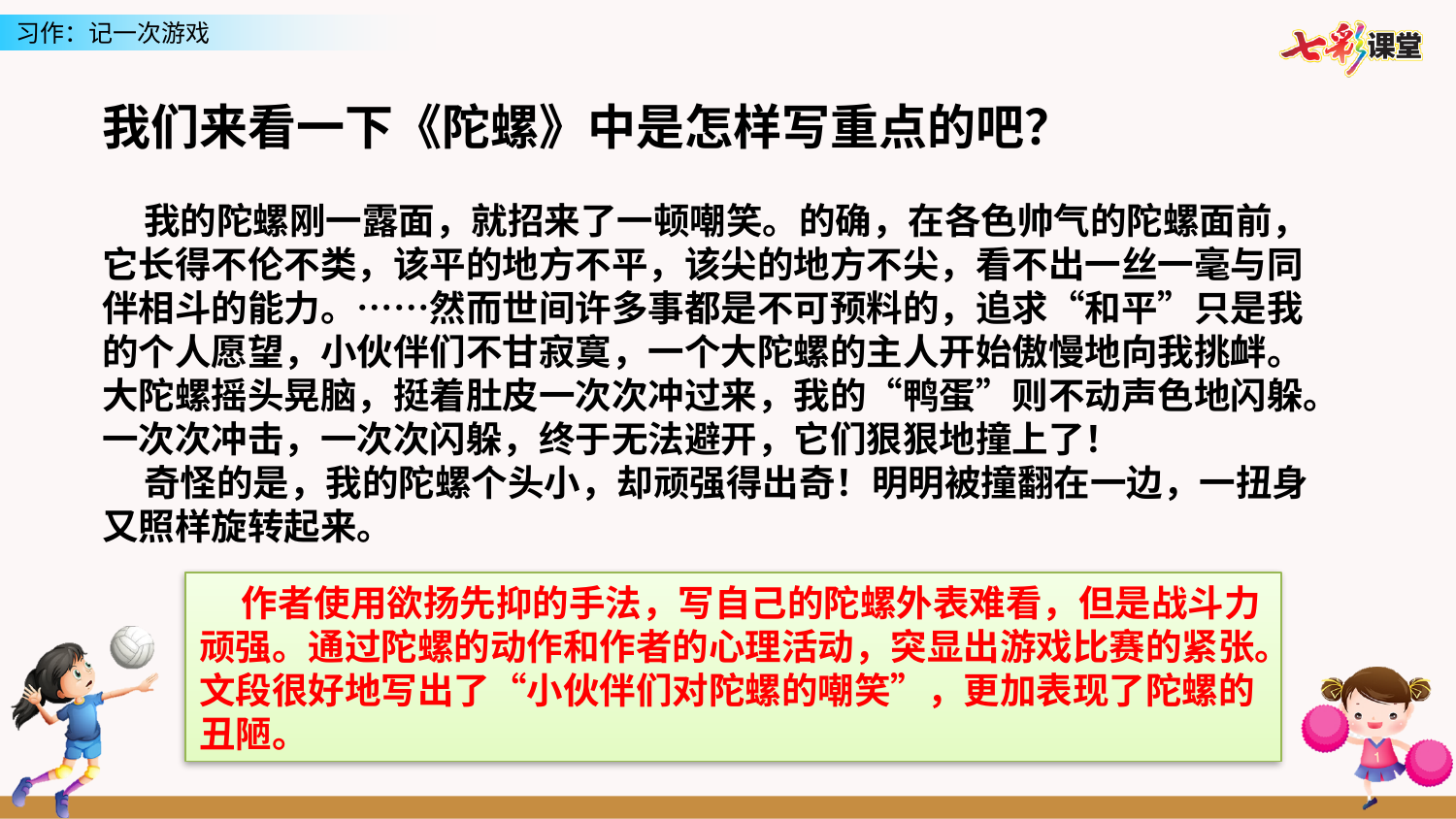

我们来看一下《陀螺》中是怎样写重点的吧？
    我的陀螺刚一露面，就招来了一顿嘲笑。的确，在各色帅气的陀螺面前，它长得不伦不类，该平的地方不平，该尖的地方不尖，看不出一丝一毫与同伴相斗的能力。……然而世间许多事都是不可预料的，追求“和平”只是我的个人愿望，小伙伴们不甘寂寞，一个大陀螺的主人开始傲慢地向我挑衅。大陀螺摇头晃脑，挺着肚皮一次次冲过来，我的“鸭蛋”则不动声色地闪躲。一次次冲击，一次次闪躲，终于无法避开，它们狠狠地撞上了！
    奇怪的是，我的陀螺个头小，却顽强得出奇！明明被撞翻在一边，一扭身又照样旋转起来。
    作者使用欲扬先抑的手法，写自己的陀螺外表难看，但是战斗力顽强。通过陀螺的动作和作者的心理活动，突显出游戏比赛的紧张。文段很好地写出了“小伙伴们对陀螺的嘲笑”，更加表现了陀螺的丑陋。